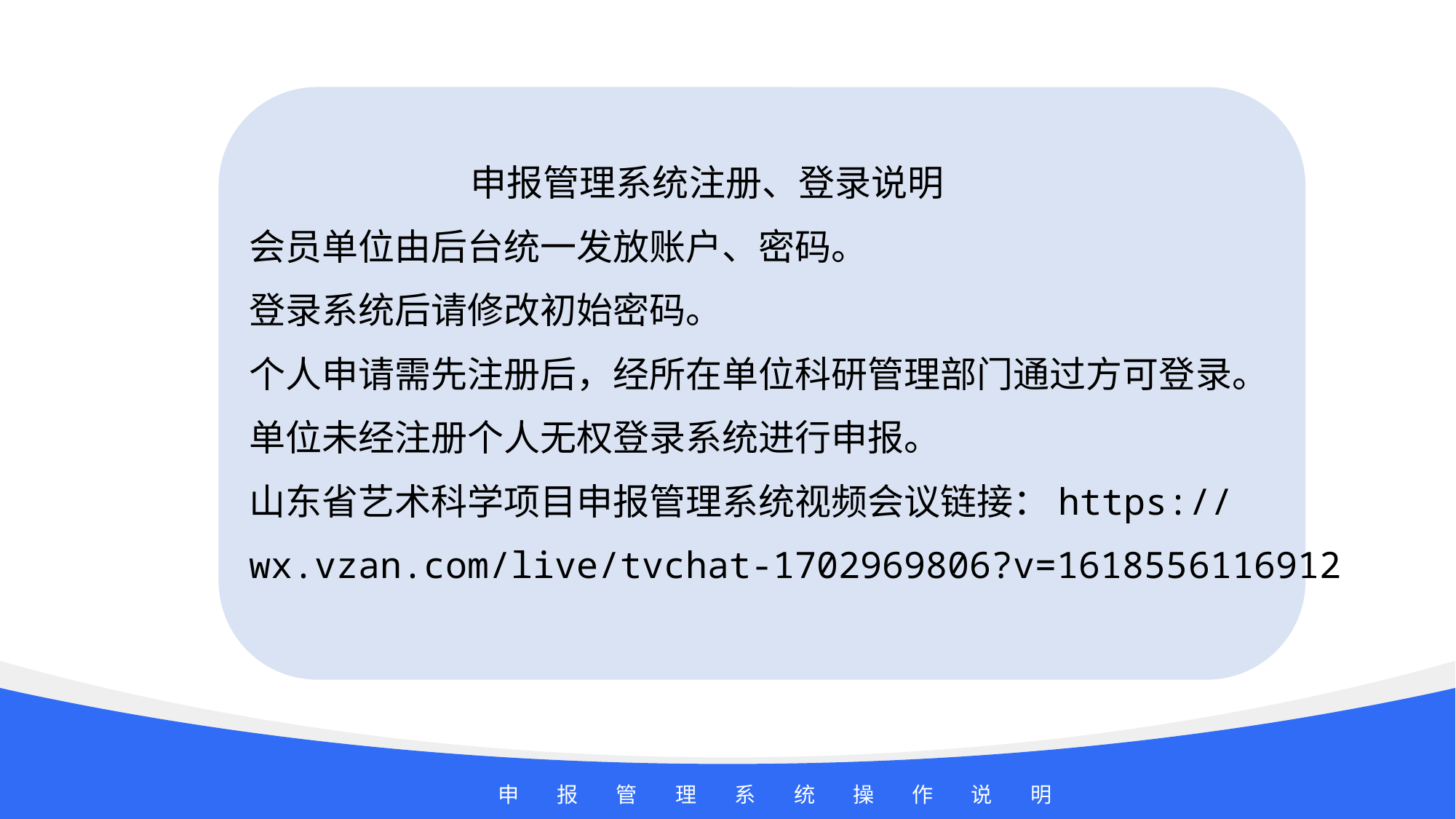

申报管理系统注册、登录说明
会员单位由后台统一发放账户、密码。
登录系统后请修改初始密码。
个人申请需先注册后，经所在单位科研管理部门通过方可登录。
单位未经注册个人无权登录系统进行申报。
山东省艺术科学项目申报管理系统视频会议链接：https://wx.vzan.com/live/tvchat-1702969806?v=1618556116912

申报管理系统操作说明